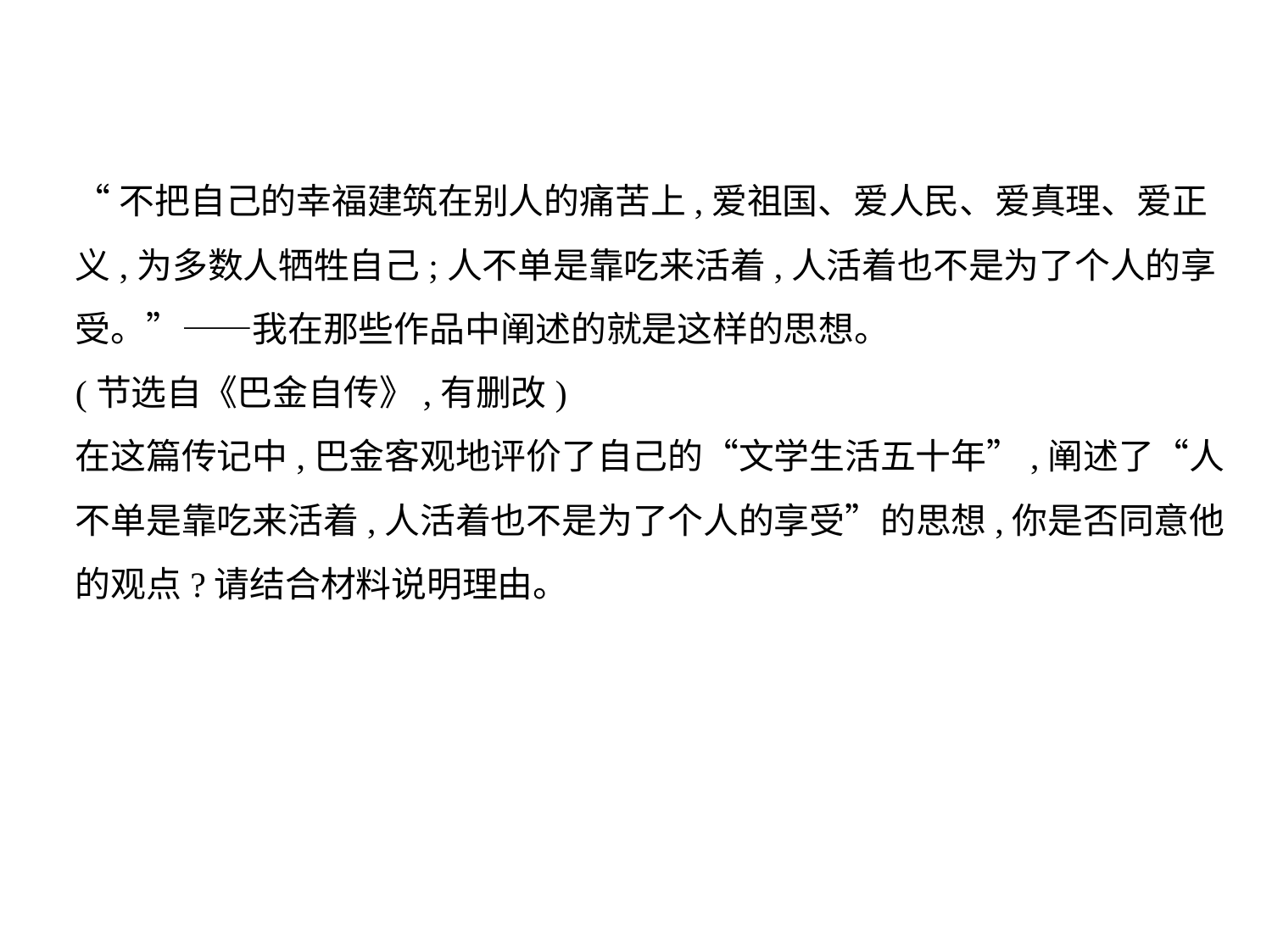

“不把自己的幸福建筑在别人的痛苦上,爱祖国、爱人民、爱真理、爱正
义,为多数人牺牲自己;人不单是靠吃来活着,人活着也不是为了个人的享
受。”——我在那些作品中阐述的就是这样的思想。
(节选自《巴金自传》,有删改)
在这篇传记中,巴金客观地评价了自己的“文学生活五十年”,阐述了“人
不单是靠吃来活着,人活着也不是为了个人的享受”的思想,你是否同意他
的观点?请结合材料说明理由。